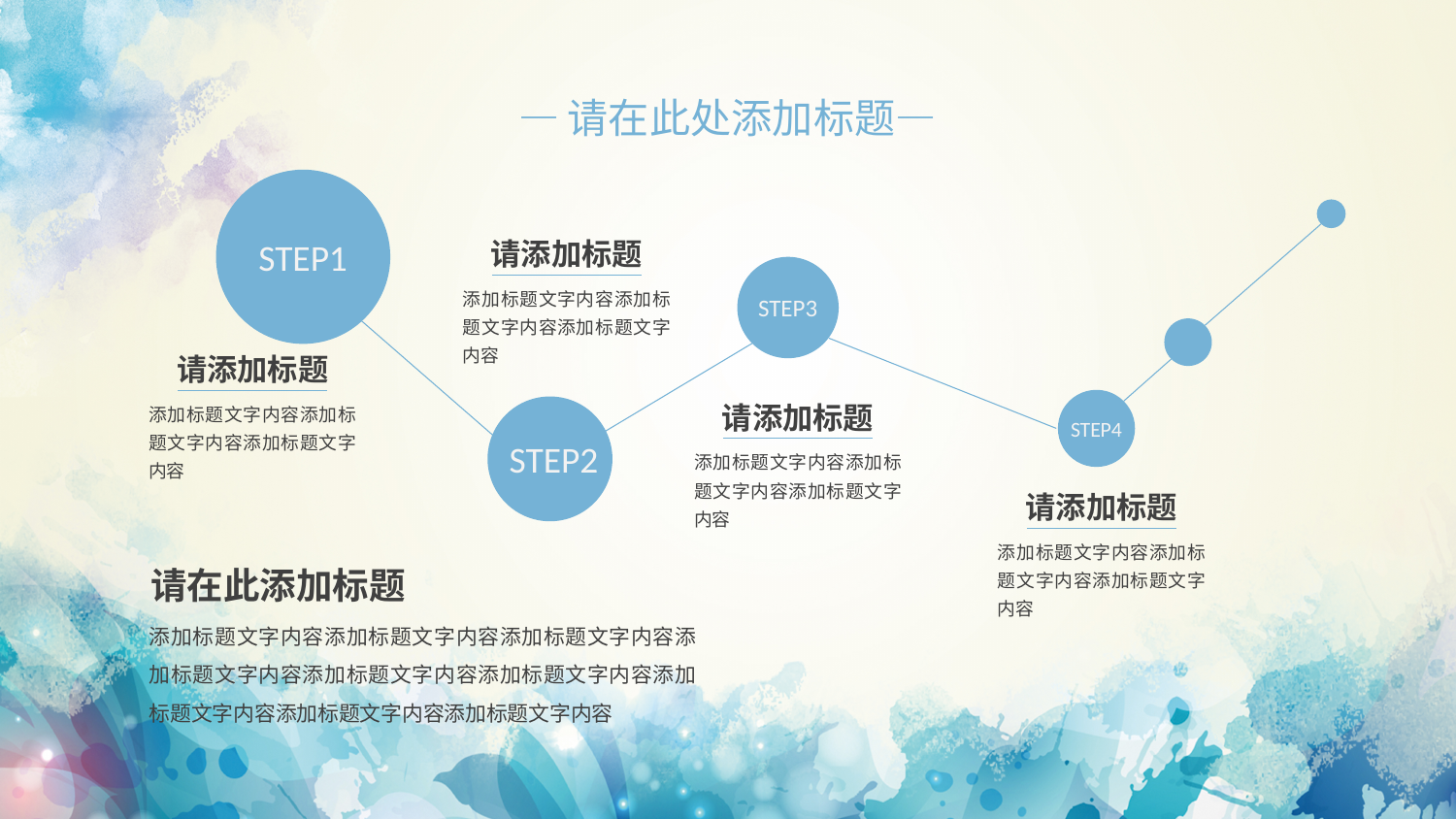

—请在此处添加标题—

STEP1

请添加标题

STEP3
添加标题文字内容添加标题文字内容添加标题文字内容

请添加标题
添加标题文字内容添加标题文字内容添加标题文字内容

STEP4
请添加标题

STEP2
添加标题文字内容添加标题文字内容添加标题文字内容
请添加标题
添加标题文字内容添加标题文字内容添加标题文字内容
请在此添加标题
添加标题文字内容添加标题文字内容添加标题文字内容添加标题文字内容添加标题文字内容添加标题文字内容添加标题文字内容添加标题文字内容添加标题文字内容